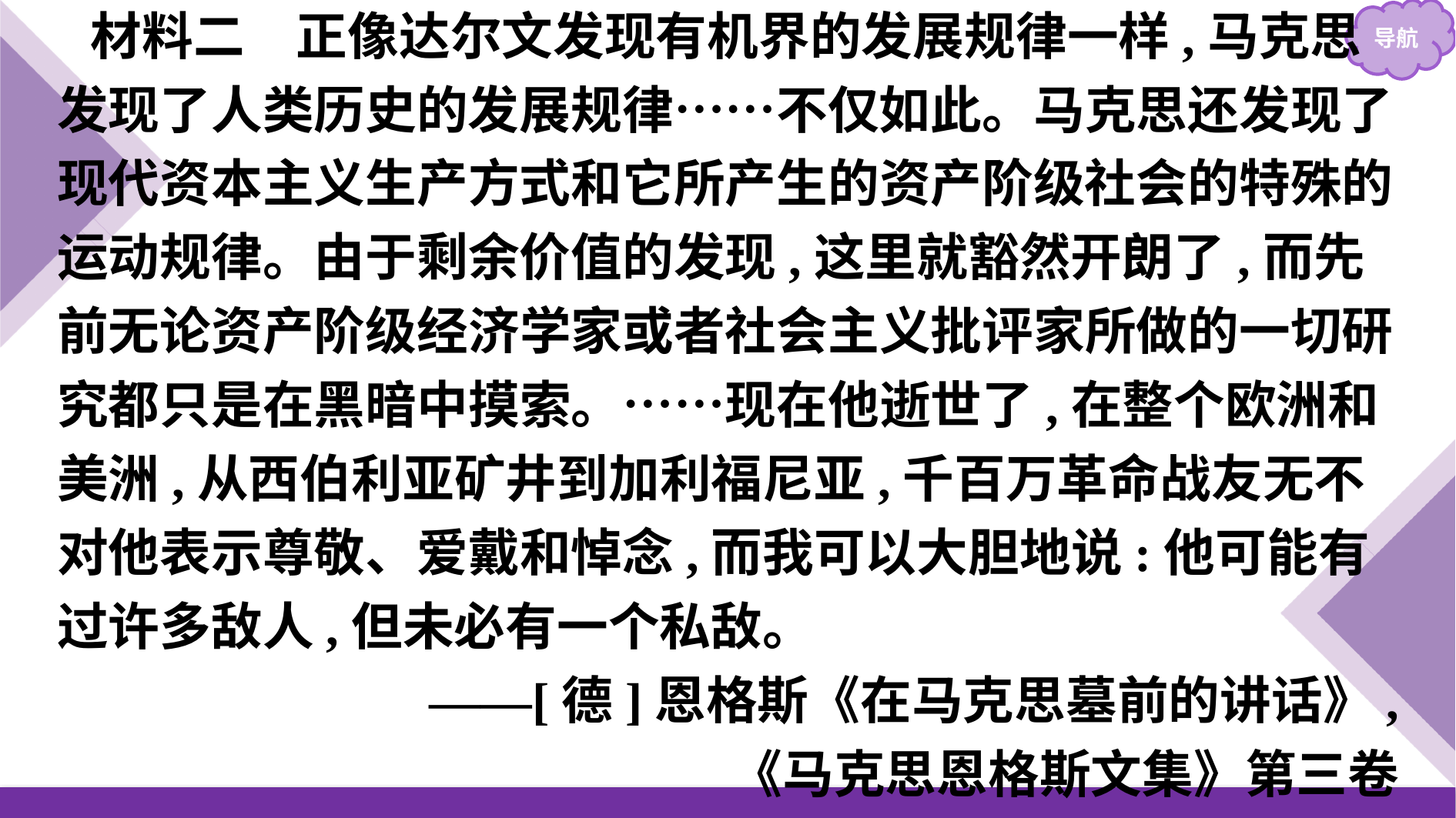

材料二　正像达尔文发现有机界的发展规律一样,马克思发现了人类历史的发展规律……不仅如此。马克思还发现了现代资本主义生产方式和它所产生的资产阶级社会的特殊的运动规律。由于剩余价值的发现,这里就豁然开朗了,而先前无论资产阶级经济学家或者社会主义批评家所做的一切研究都只是在黑暗中摸索。……现在他逝世了,在整个欧洲和美洲,从西伯利亚矿井到加利福尼亚,千百万革命战友无不对他表示尊敬、爱戴和悼念,而我可以大胆地说:他可能有过许多敌人,但未必有一个私敌。
——[德]恩格斯《在马克思墓前的讲话》,
《马克思恩格斯文集》第三卷